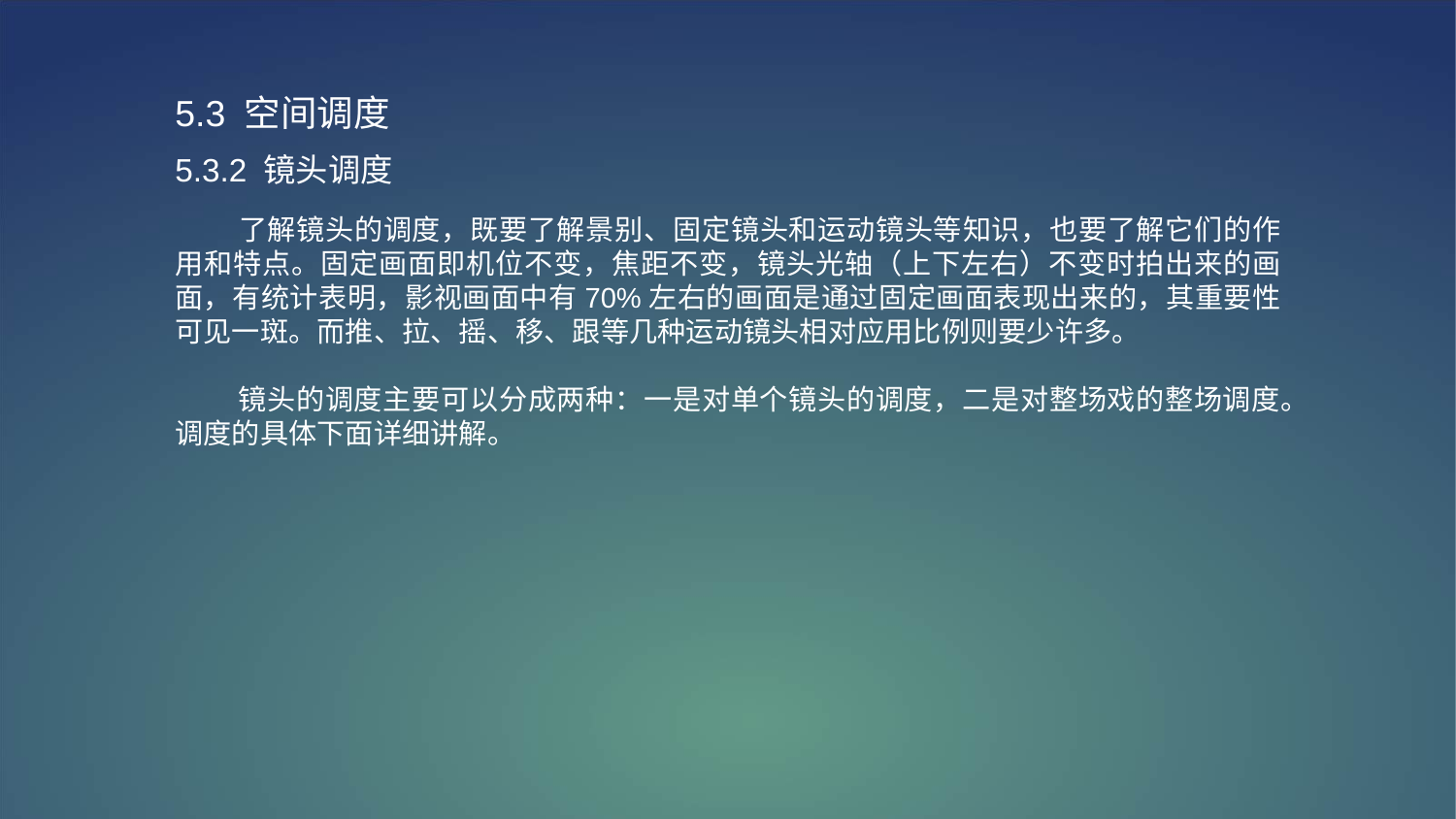

5.3 空间调度
5.3.2 镜头调度
  了解镜头的调度，既要了解景别、固定镜头和运动镜头等知识，也要了解它们的作用和特点。固定画面即机位不变，焦距不变，镜头光轴（上下左右）不变时拍出来的画面，有统计表明，影视画面中有70%左右的画面是通过固定画面表现出来的，其重要性可见一斑。而推、拉、摇、移、跟等几种运动镜头相对应用比例则要少许多。

  镜头的调度主要可以分成两种：一是对单个镜头的调度，二是对整场戏的整场调度。调度的具体下面详细讲解。